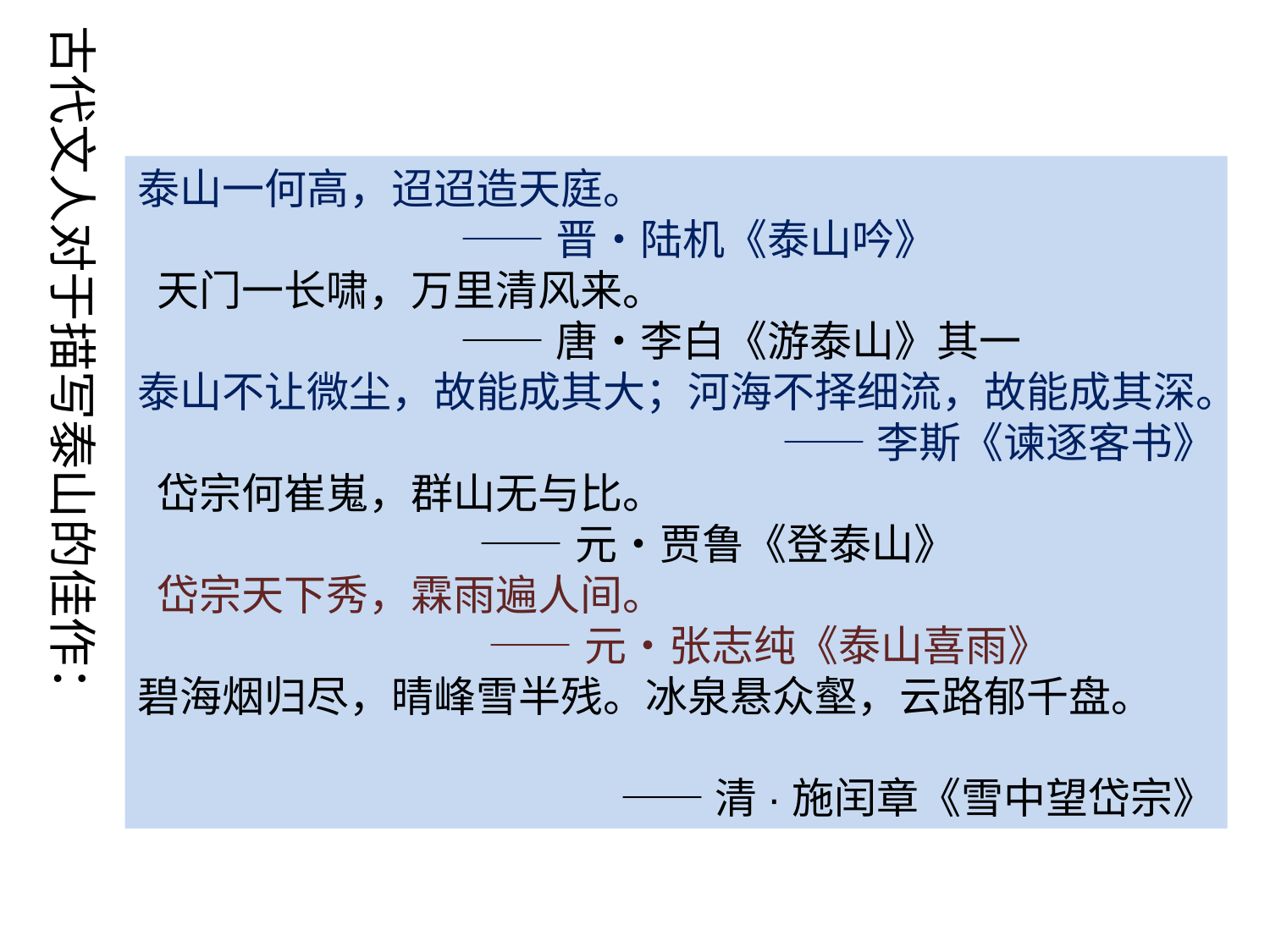

古代文人对于描写泰山的佳作：
泰山一何高，迢迢造天庭。
                                  ——晋•陆机《泰山吟》
 天门一长啸，万里清风来。
                                  ——唐•李白《游泰山》其一
泰山不让微尘，故能成其大；河海不择细流，故能成其深。
——李斯《谏逐客书》
 岱宗何崔嵬，群山无与比。
                                    ——元•贾鲁《登泰山》
 岱宗天下秀，霖雨遍人间。
                                     ——元•张志纯《泰山喜雨》
碧海烟归尽，晴峰雪半残。冰泉悬众壑，云路郁千盘。
——清·施闰章《雪中望岱宗》